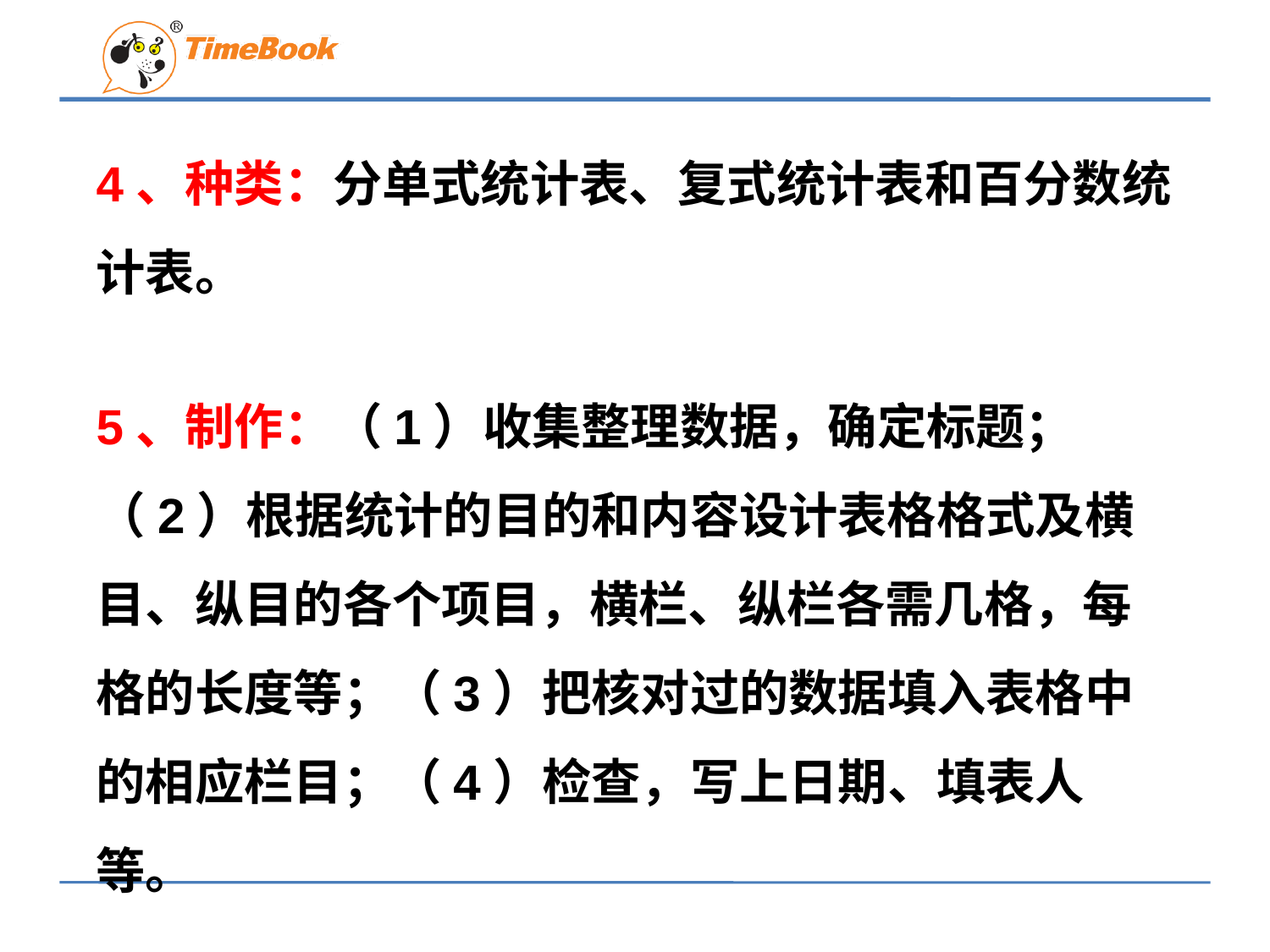

4、种类：分单式统计表、复式统计表和百分数统计表。
5、制作：（1）收集整理数据，确定标题；（2）根据统计的目的和内容设计表格格式及横目、纵目的各个项目，横栏、纵栏各需几格，每格的长度等；（3）把核对过的数据填入表格中的相应栏目；（4）检查，写上日期、填表人等。